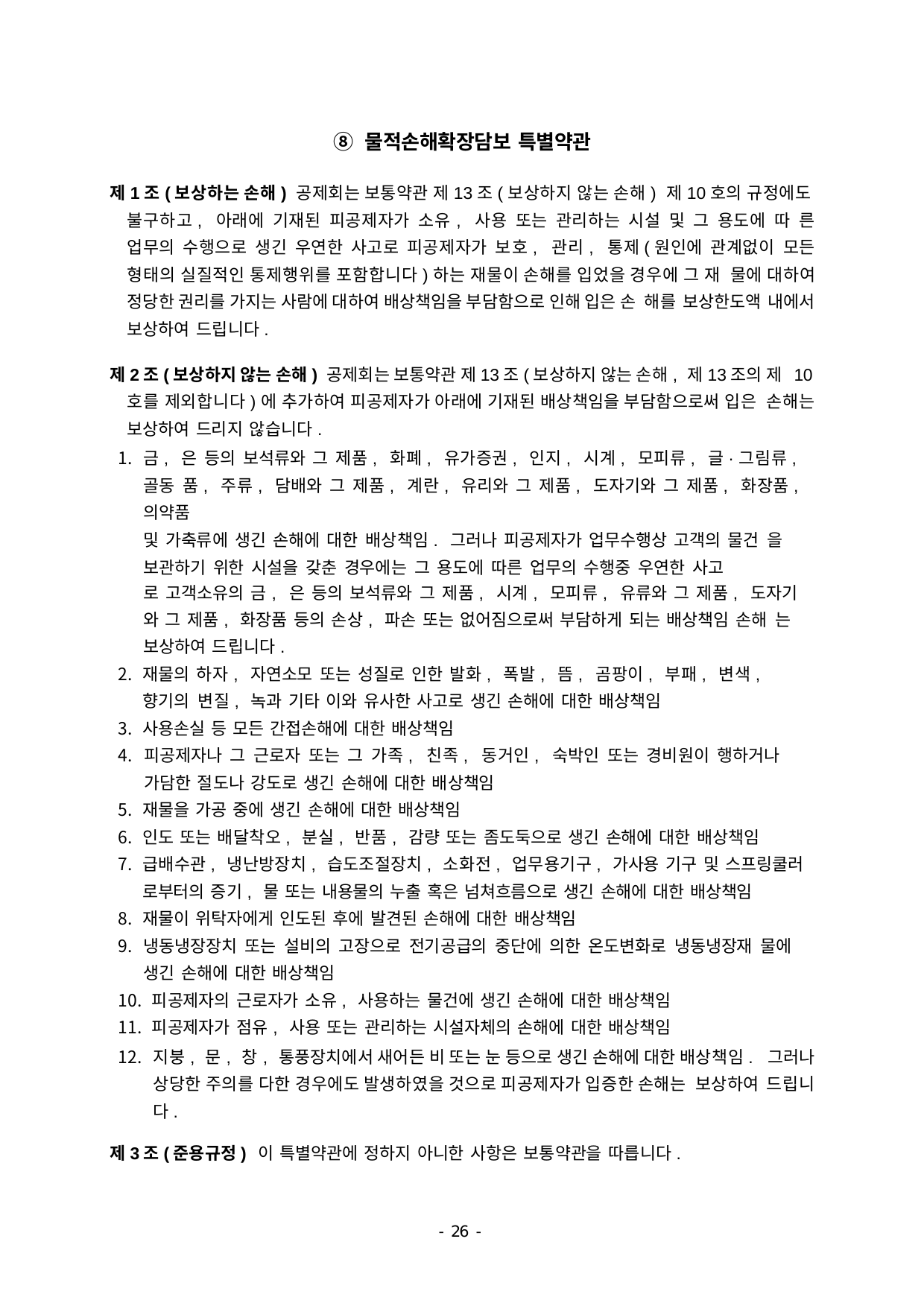

⑧ 물적손해확장담보 특별약관

제1조(보상하는 손해) 공제회는 보통약관 제13조(보상하지 않는 손해) 제10호의 규정에도  불구하고, 아래에 기재된 피공제자가 소유, 사용 또는 관리하는 시설 및 그 용도에 따  른 업무의 수행으로 생긴 우연한 사고로 피공제자가 보호, 관리, 통제(원인에 관계없이  모든 형태의 실질적인 통제행위를 포함합니다)하는 재물이 손해를 입었을 경우에 그 재  물에 대하여 정당한 권리를 가지는 사람에 대하여 배상책임을 부담함으로 인해 입은 손  해를 보상한도액 내에서 보상하여 드립니다.

제2조(보상하지 않는 손해) 공제회는 보통약관 제13조(보상하지 않는 손해, 제13조의 제  10호를 제외합니다)에 추가하여 피공제자가 아래에 기재된 배상책임을 부담함으로써 입은  손해는 보상하여 드리지 않습니다.
금, 은 등의 보석류와 그 제품, 화폐, 유가증권, 인지, 시계, 모피류, 글·그림류, 골동  품, 주류, 담배와 그 제품, 계란, 유리와 그 제품, 도자기와 그 제품, 화장품, 의약품
및 가축류에 생긴 손해에 대한 배상책임. 그러나 피공제자가 업무수행상 고객의 물건  을 보관하기 위한 시설을 갖춘 경우에는 그 용도에 따른 업무의 수행중 우연한 사고
로 고객소유의 금, 은 등의 보석류와 그 제품, 시계, 모피류, 유류와 그 제품, 도자기
와 그 제품, 화장품 등의 손상, 파손 또는 없어짐으로써 부담하게 되는 배상책임 손해  는 보상하여 드립니다.
재물의 하자, 자연소모 또는 성질로 인한 발화, 폭발, 뜸, 곰팡이, 부패, 변색, 향기의  변질, 녹과 기타 이와 유사한 사고로 생긴 손해에 대한 배상책임
사용손실 등 모든 간접손해에 대한 배상책임
피공제자나 그 근로자 또는 그 가족, 친족, 동거인, 숙박인 또는 경비원이 행하거나  가담한 절도나 강도로 생긴 손해에 대한 배상책임
재물을 가공 중에 생긴 손해에 대한 배상책임
인도 또는 배달착오, 분실, 반품, 감량 또는 좀도둑으로 생긴 손해에 대한 배상책임
급배수관, 냉난방장치, 습도조절장치, 소화전, 업무용기구, 가사용 기구 및 스프링쿨러  로부터의 증기, 물 또는 내용물의 누출 혹은 넘쳐흐름으로 생긴 손해에 대한 배상책임
재물이 위탁자에게 인도된 후에 발견된 손해에 대한 배상책임
냉동냉장장치 또는 설비의 고장으로 전기공급의 중단에 의한 온도변화로 냉동냉장재  물에 생긴 손해에 대한 배상책임
피공제자의 근로자가 소유, 사용하는 물건에 생긴 손해에 대한 배상책임
피공제자가 점유, 사용 또는 관리하는 시설자체의 손해에 대한 배상책임
지붕, 문, 창, 통풍장치에서 새어든 비 또는 눈 등으로 생긴 손해에 대한 배상책임.  그러나 상당한 주의를 다한 경우에도 발생하였을 것으로 피공제자가 입증한 손해는  보상하여 드립니다.

제3조(준용규정) 이 특별약관에 정하지 아니한 사항은 보통약관을 따릅니다.
- 26 -